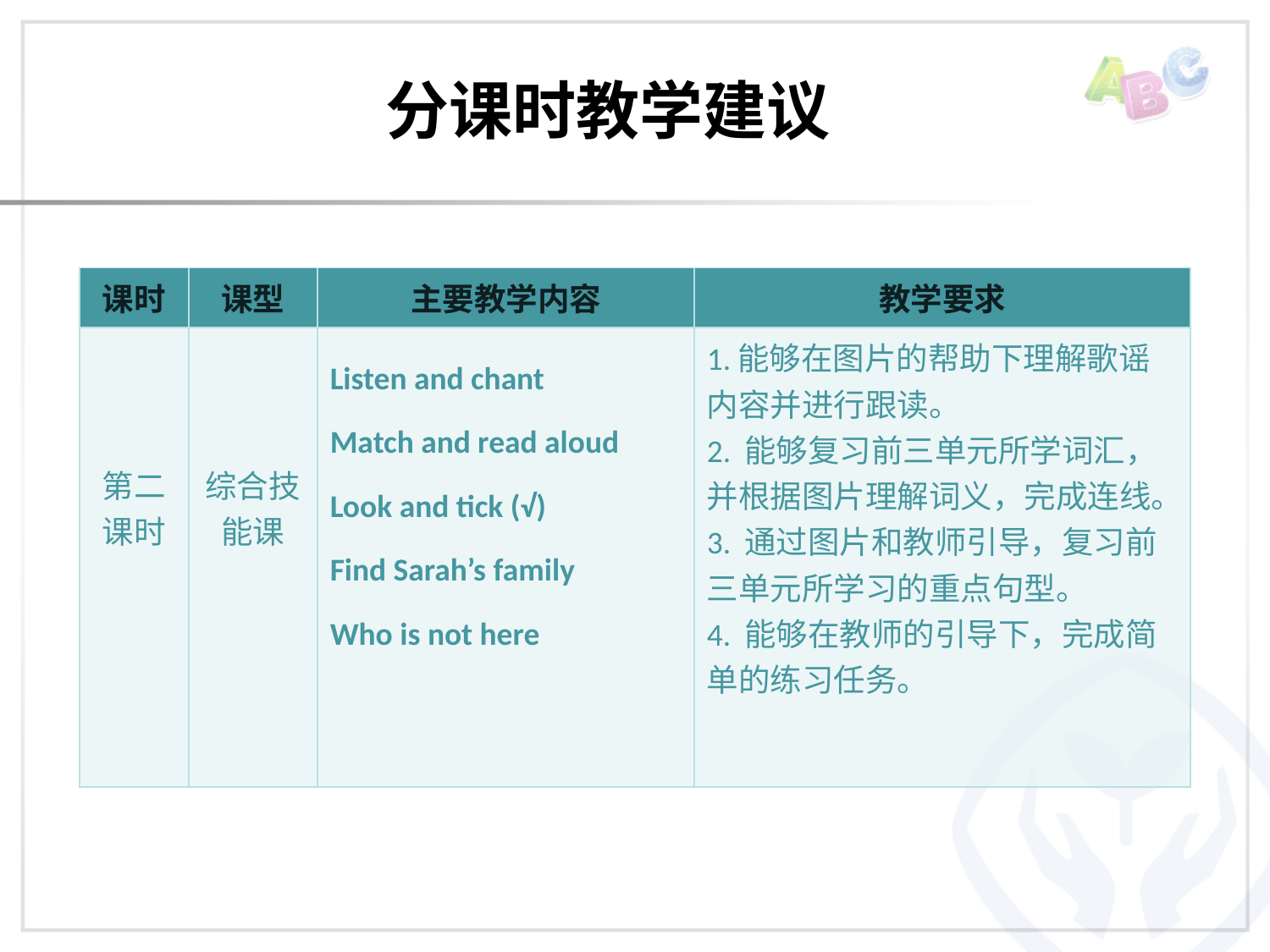

分课时教学建议
| 课时 | 课型 | 主要教学内容 | 教学要求 |
| --- | --- | --- | --- |
| 第二 课时 | 综合技能课 | Listen and chant Match and read aloud Look and tick (√) Find Sarah’s family Who is not here | 1.能够在图片的帮助下理解歌谣内容并进行跟读。 2. 能够复习前三单元所学词汇，并根据图片理解词义，完成连线。 3. 通过图片和教师引导，复习前三单元所学习的重点句型。 4. 能够在教师的引导下，完成简单的练习任务。 |
PPT模板：www.1ppt.com/moban/                  PPT素材：www.1ppt.com/sucai/
PPT背景：www.1ppt.com/beijing/                   PPT图表：www.1ppt.com/tubiao/
PPT下载：www.1ppt.com/xiazai/                     PPT教程： www.1ppt.com/powerpoint/
资料下载：www.1ppt.com/ziliao/                   范文下载：www.1ppt.com/fanwen/
试卷下载：www.1ppt.com/shiti/                     教案下载：www.1ppt.com/jiaoan/
PPT论坛：www.1ppt.cn                                     PPT课件：www.1ppt.com/kejian/
语文课件：www.1ppt.com/kejian/yuwen/    数学课件：www.1ppt.com/kejian/shuxue/
英语课件：www.1ppt.com/kejian/yingyu/    美术课件：www.1ppt.com/kejian/meishu/
科学课件：www.1ppt.com/kejian/kexue/     物理课件：www.1ppt.com/kejian/wuli/
化学课件：www.1ppt.com/kejian/huaxue/  生物课件：www.1ppt.com/kejian/shengwu/
地理课件：www.1ppt.com/kejian/dili/          历史课件：www.1ppt.com/kejian/lishi/